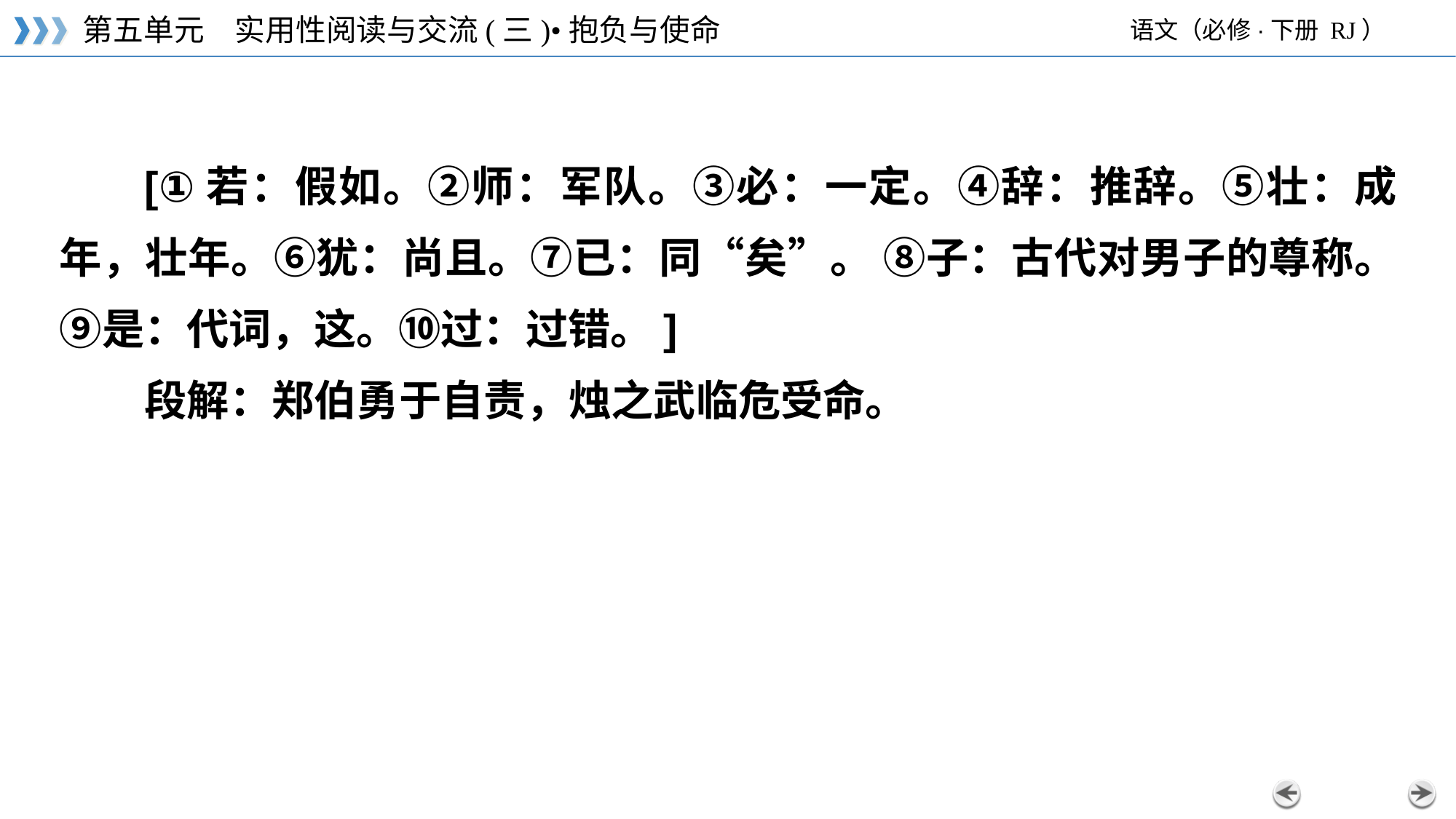

[①若：假如。②师：军队。③必：一定。④辞：推辞。⑤壮：成年，壮年。⑥犹：尚且。⑦已：同“矣”。 ⑧子：古代对男子的尊称。⑨是：代词，这。⑩过：过错。]
段解：郑伯勇于自责，烛之武临危受命。